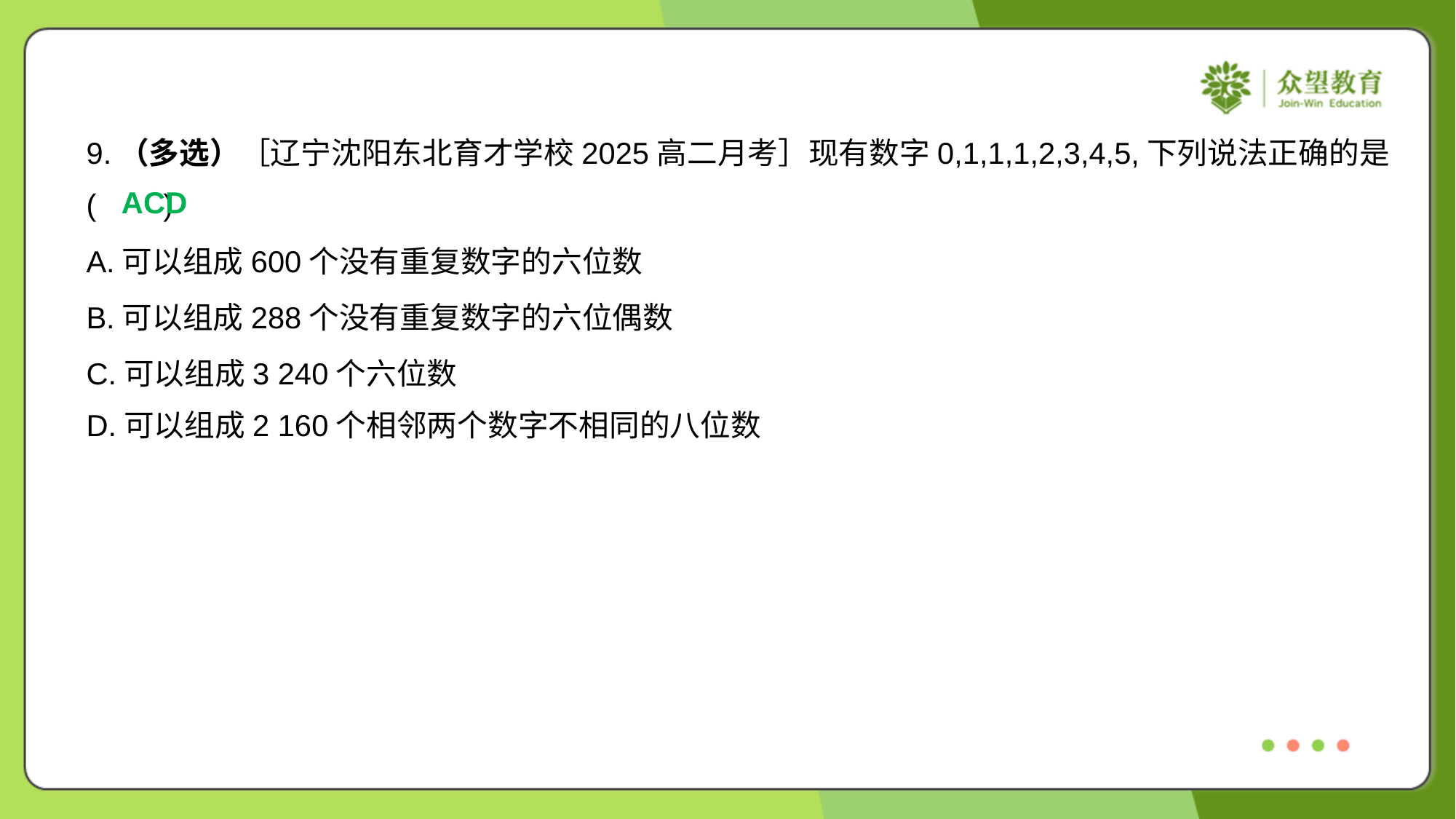

9.（多选）［辽宁沈阳东北育才学校2025高二月考］现有数字0,1,1,1,2,3,4,5,下列说法正确的是
(        )
ACD
A.可以组成600个没有重复数字的六位数
B.可以组成288个没有重复数字的六位偶数
C.可以组成3 240个六位数
D.可以组成2 160个相邻两个数字不相同的八位数